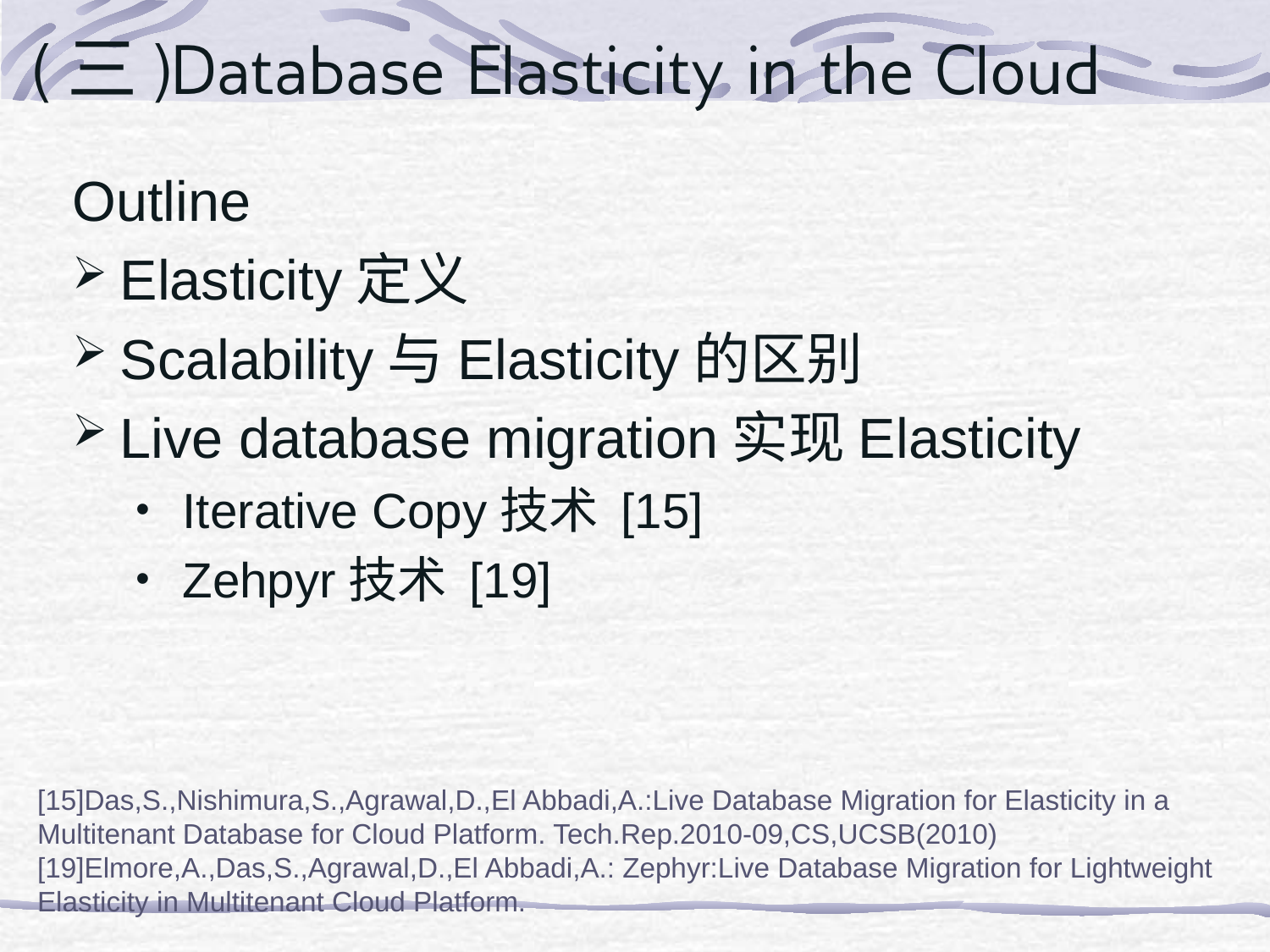

# (三)Database Elasticity in the Cloud
Outline
Elasticity定义
Scalability与Elasticity的区别
Live database migration实现Elasticity
Iterative Copy技术 [15]
Zehpyr技术 [19]

[15]Das,S.,Nishimura,S.,Agrawal,D.,El Abbadi,A.:Live Database Migration for Elasticity in a Multitenant Database for Cloud Platform. Tech.Rep.2010-09,CS,UCSB(2010)
[19]Elmore,A.,Das,S.,Agrawal,D.,El Abbadi,A.: Zephyr:Live Database Migration for Lightweight Elasticity in Multitenant Cloud Platform.